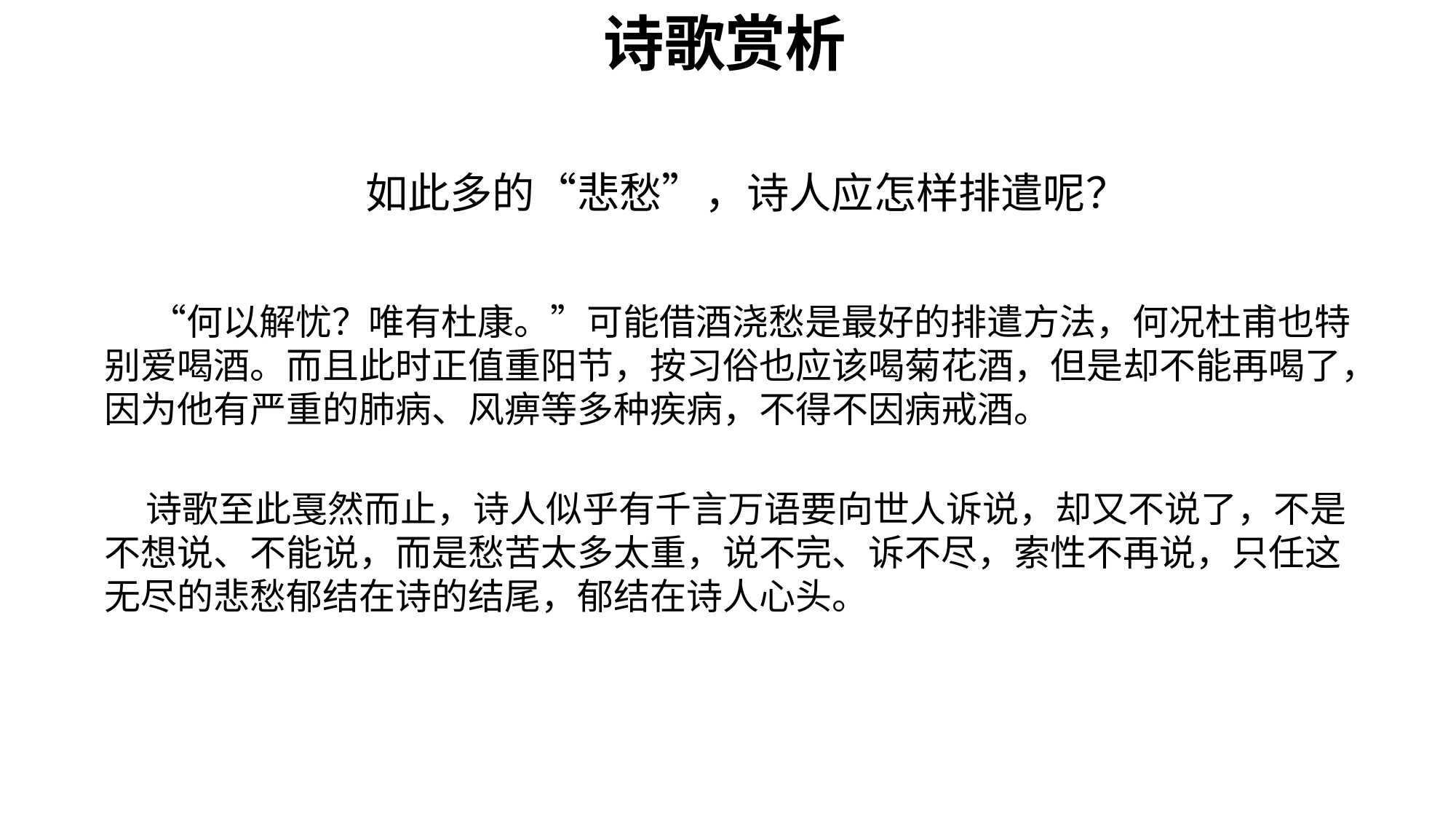

诗歌赏析
　　如此多的“悲愁”，诗人应怎样排遣呢？
　   “何以解忧？唯有杜康。”可能借酒浇愁是最好的排遣方法，何况杜甫也特别爱喝酒。而且此时正值重阳节，按习俗也应该喝菊花酒，但是却不能再喝了，因为他有严重的肺病、风痹等多种疾病，不得不因病戒酒。
    诗歌至此戛然而止，诗人似乎有千言万语要向世人诉说，却又不说了，不是不想说、不能说，而是愁苦太多太重，说不完、诉不尽，索性不再说，只任这无尽的悲愁郁结在诗的结尾，郁结在诗人心头。